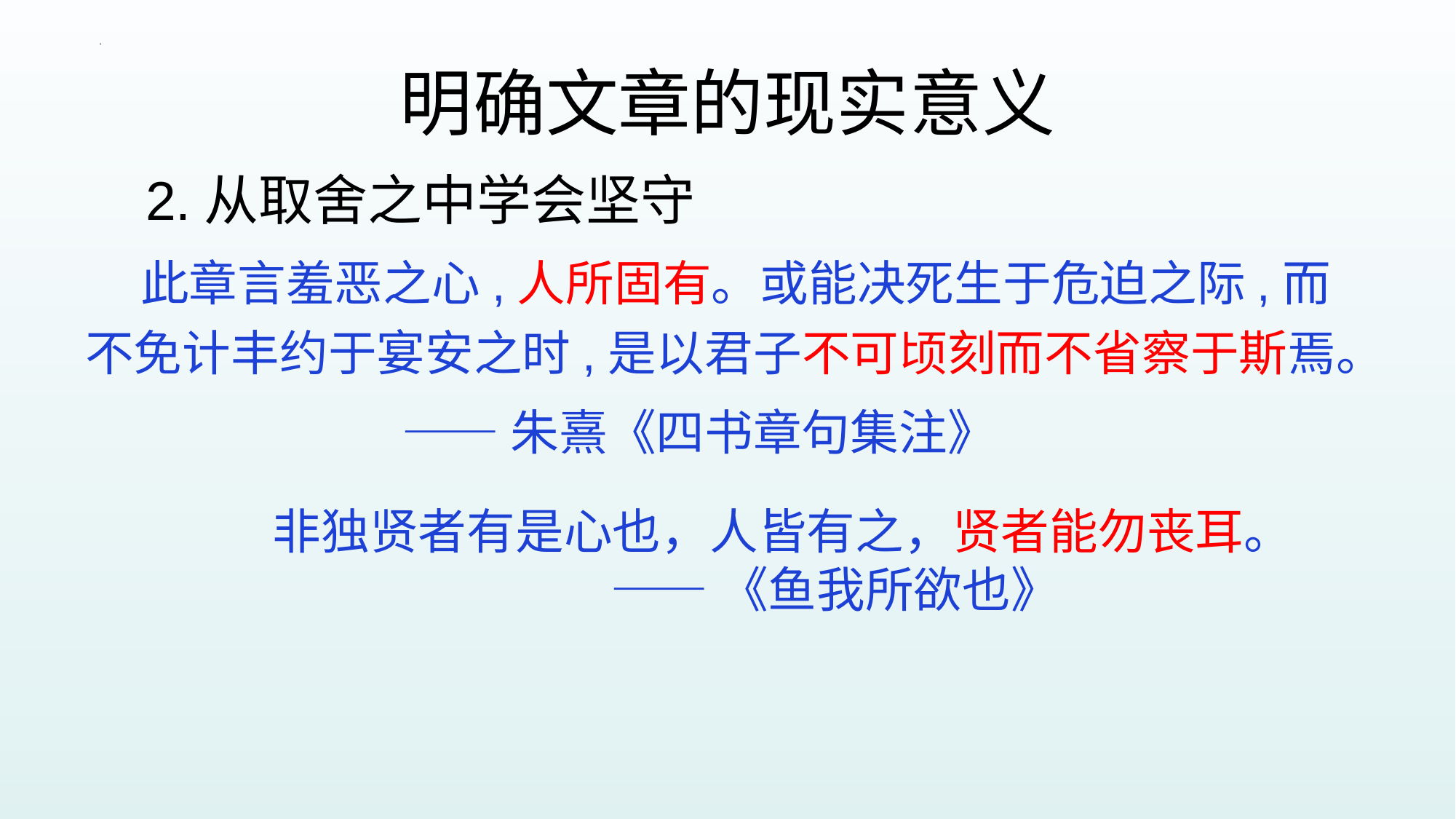

# 明确文章的现实意义
    2.从取舍之中学会坚守
    此章言羞恶之心,人所固有。或能决死生于危迫之际,而不免计丰约于宴安之时,是以君子不可顷刻而不省察于斯焉。
                             ——朱熹《四书章句集注》

非独贤者有是心也，人皆有之，贤者能勿丧耳。
                               ——《鱼我所欲也》